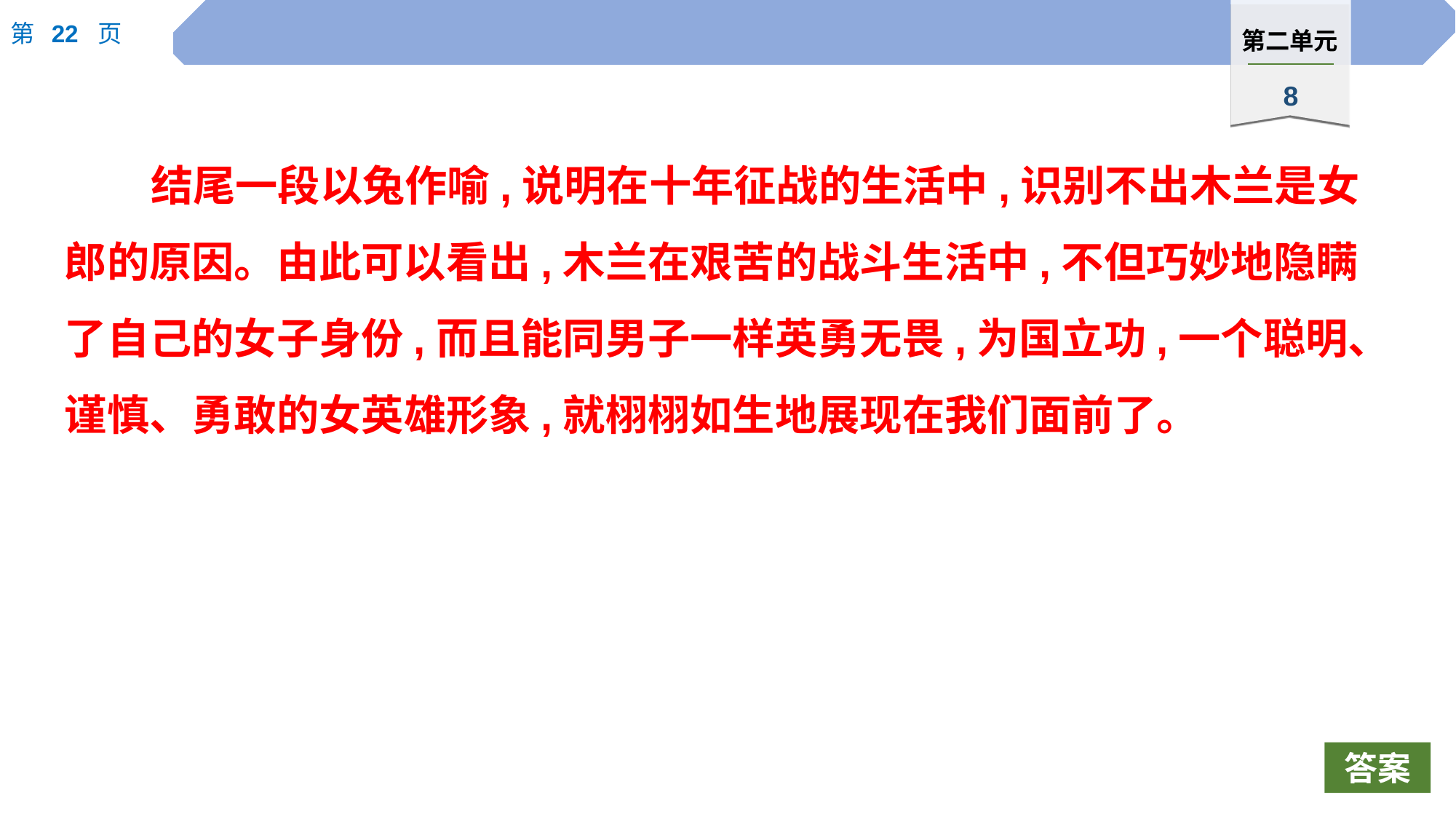

结尾一段以兔作喻,说明在十年征战的生活中,识别不出木兰是女郎的原因。由此可以看出,木兰在艰苦的战斗生活中,不但巧妙地隐瞒了自己的女子身份,而且能同男子一样英勇无畏,为国立功,一个聪明、谨慎、勇敢的女英雄形象,就栩栩如生地展现在我们面前了。
答案